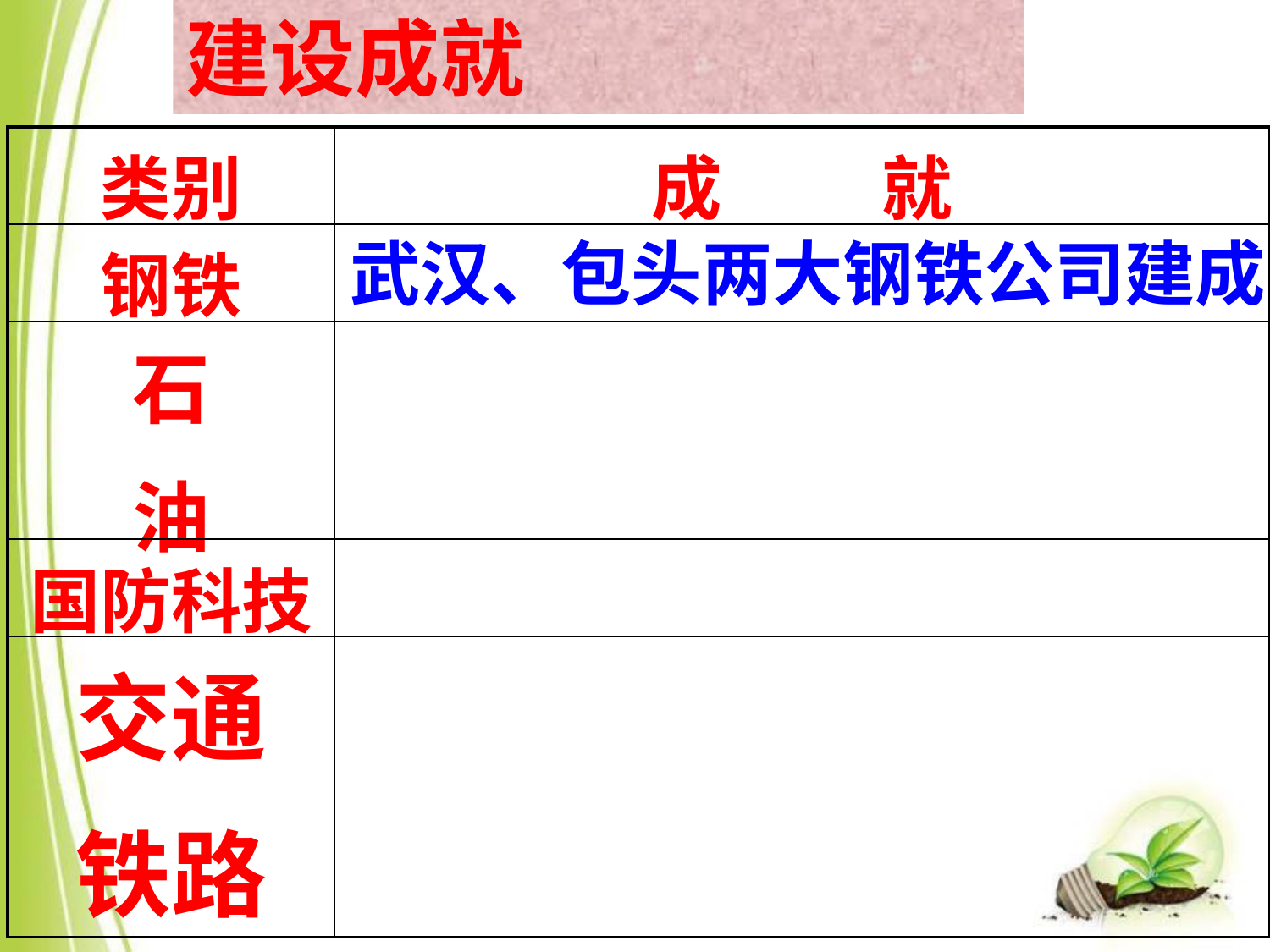

建设成就
| 类别 | 成 就 |
| --- | --- |
| 钢铁 |  |
| 石 油 |  |
| 国防科技 |  |
| 交通 铁路 |  |
武汉、包头两大钢铁公司建成